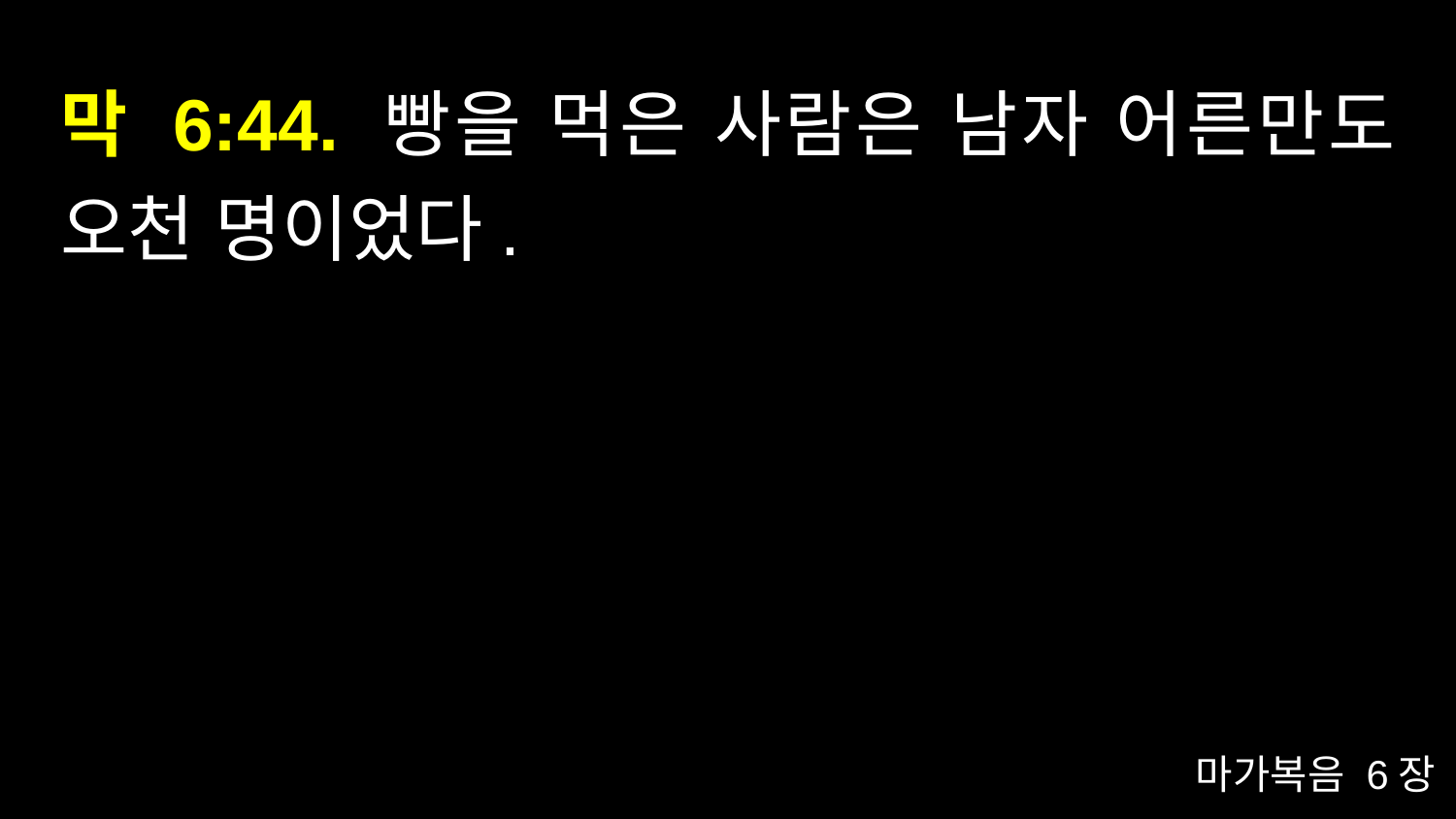

# 막 6:44. 빵을 먹은 사람은 남자 어른만도 오천 명이었다.
마가복음 6장